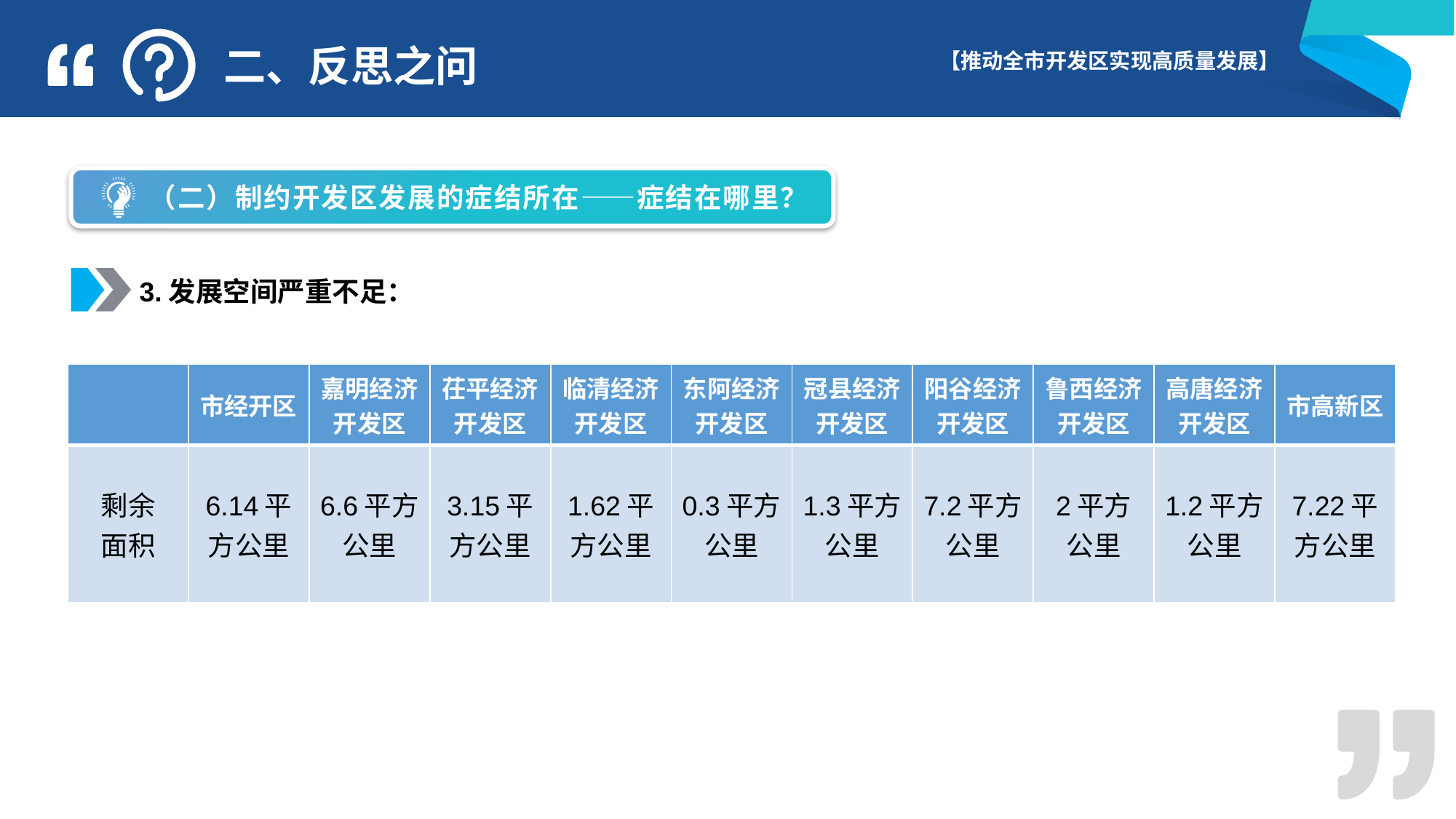

二、反思之问
      （二）制约开发区发展的症结所在——症结在哪里？

3.发展空间严重不足：
|  | 市经开区 | 嘉明经济开发区 | 茌平经济开发区 | 临清经济开发区 | 东阿经济开发区 | 冠县经济开发区 | 阳谷经济开发区 | 鲁西经济开发区 | 高唐经济开发区 | 市高新区 |
| --- | --- | --- | --- | --- | --- | --- | --- | --- | --- | --- |
| 剩余 面积 | 6.14平方公里 | 6.6平方公里 | 3.15平方公里 | 1.62平方公里 | 0.3平方公里 | 1.3平方公里 | 7.2平方公里 | 2平方公里 | 1.2平方公里 | 7.22平方公里 |